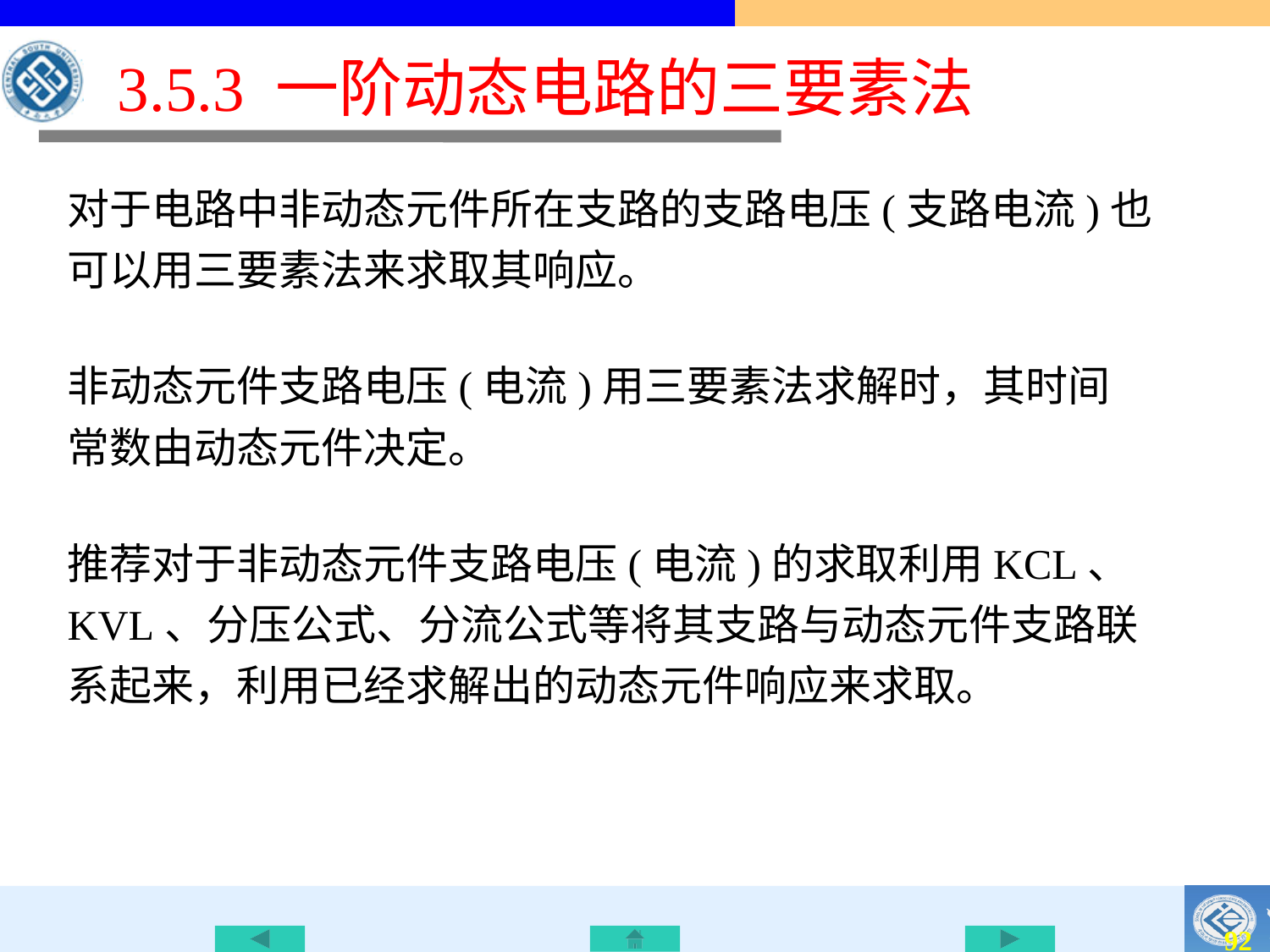

# 3.5.3 一阶动态电路的三要素法
对于电路中非动态元件所在支路的支路电压(支路电流)也可以用三要素法来求取其响应。
非动态元件支路电压(电流)用三要素法求解时，其时间常数由动态元件决定。
推荐对于非动态元件支路电压(电流)的求取利用KCL、KVL、分压公式、分流公式等将其支路与动态元件支路联系起来，利用已经求解出的动态元件响应来求取。
92